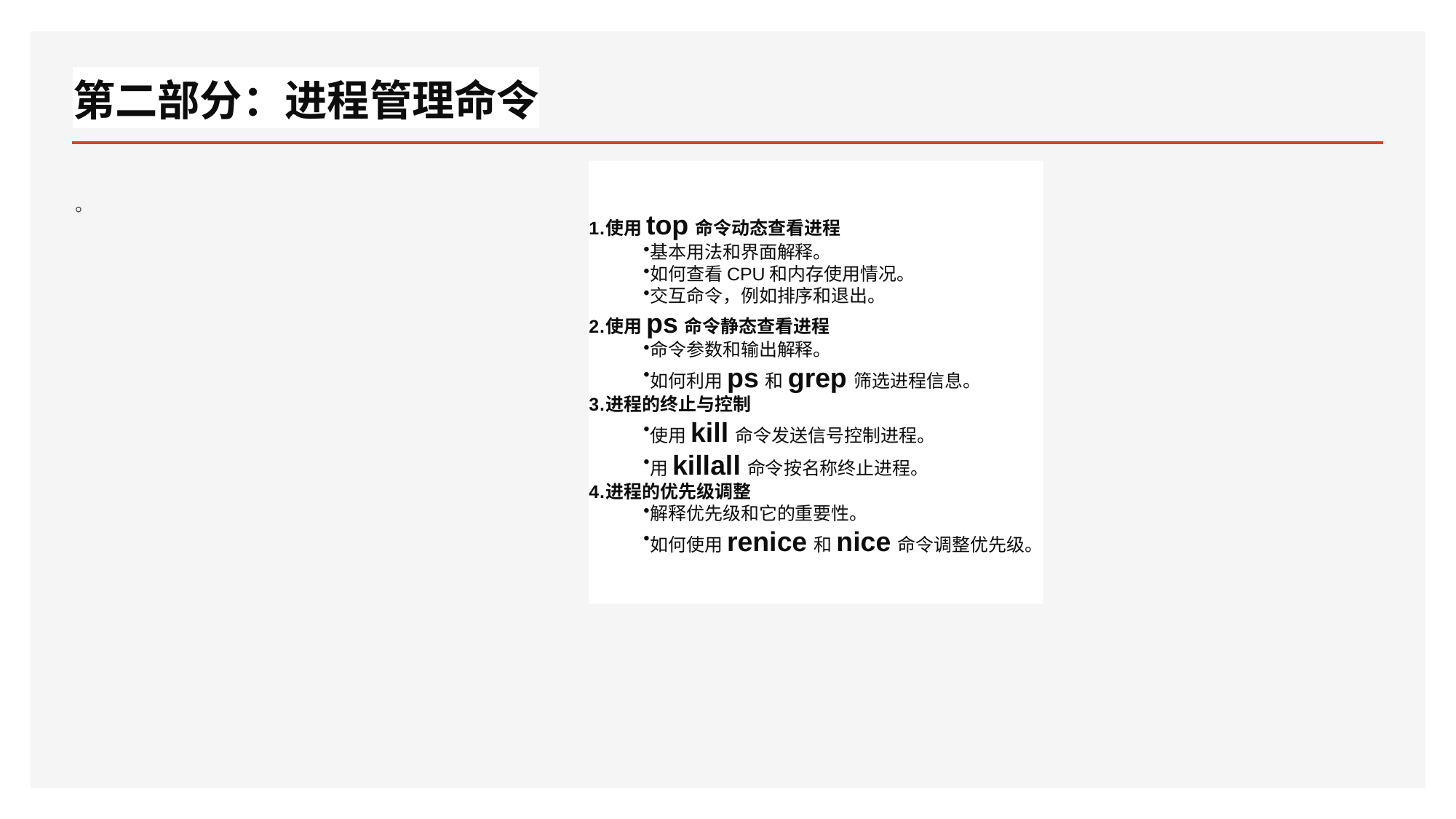

# 第二部分：进程管理命令
。

使用top命令动态查看进程
基本用法和界面解释。
如何查看CPU和内存使用情况。
交互命令，例如排序和退出。
使用ps命令静态查看进程
命令参数和输出解释。
如何利用ps和grep筛选进程信息。
进程的终止与控制
使用kill命令发送信号控制进程。
用killall命令按名称终止进程。
进程的优先级调整
解释优先级和它的重要性。
如何使用renice和nice命令调整优先级。